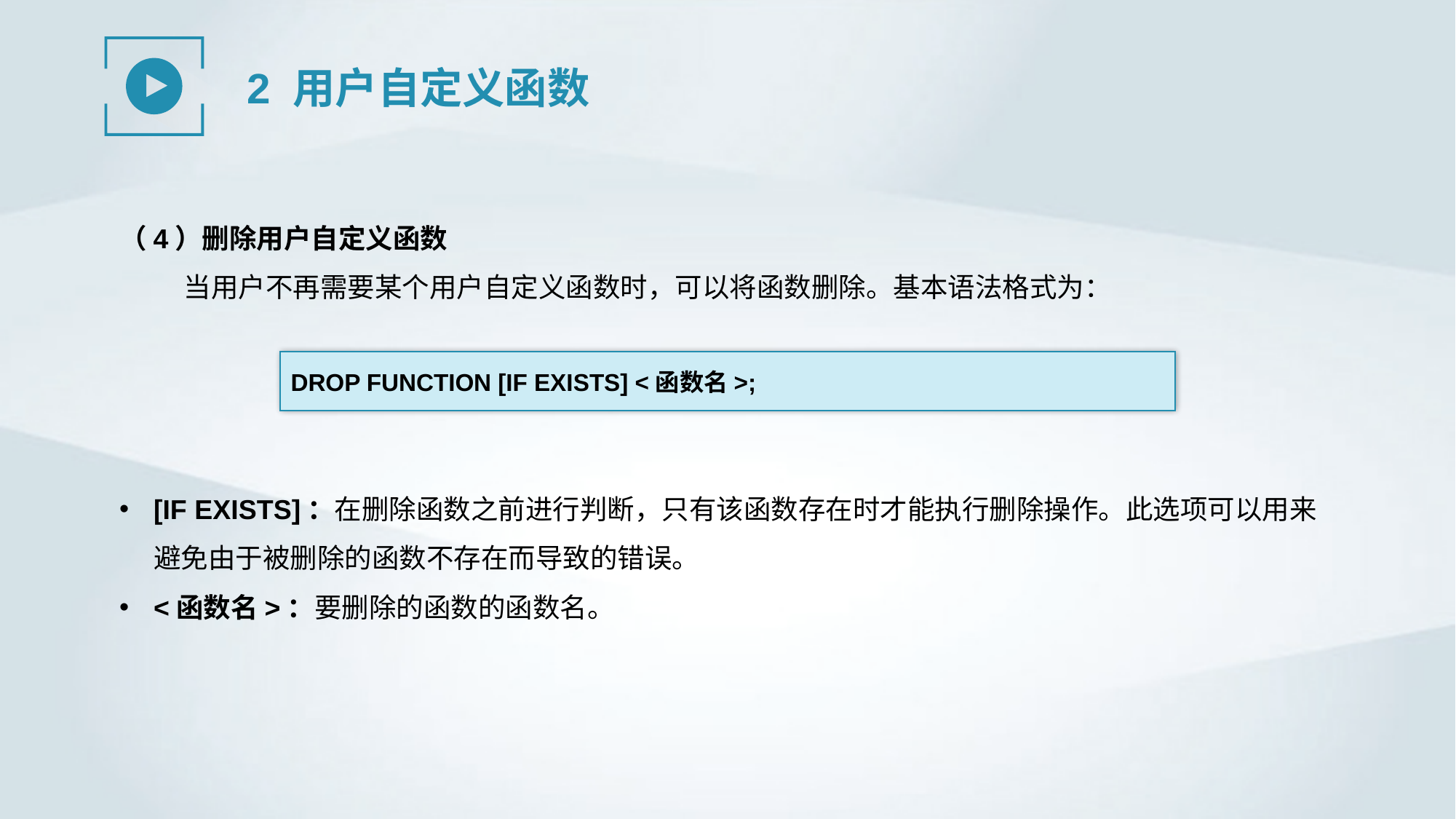

2 用户自定义函数
（4）删除用户自定义函数
当用户不再需要某个用户自定义函数时，可以将函数删除。基本语法格式为：
DROP FUNCTION [IF EXISTS] <函数名>;
[IF EXISTS]：在删除函数之前进行判断，只有该函数存在时才能执行删除操作。此选项可以用来避免由于被删除的函数不存在而导致的错误。
<函数名>：要删除的函数的函数名。